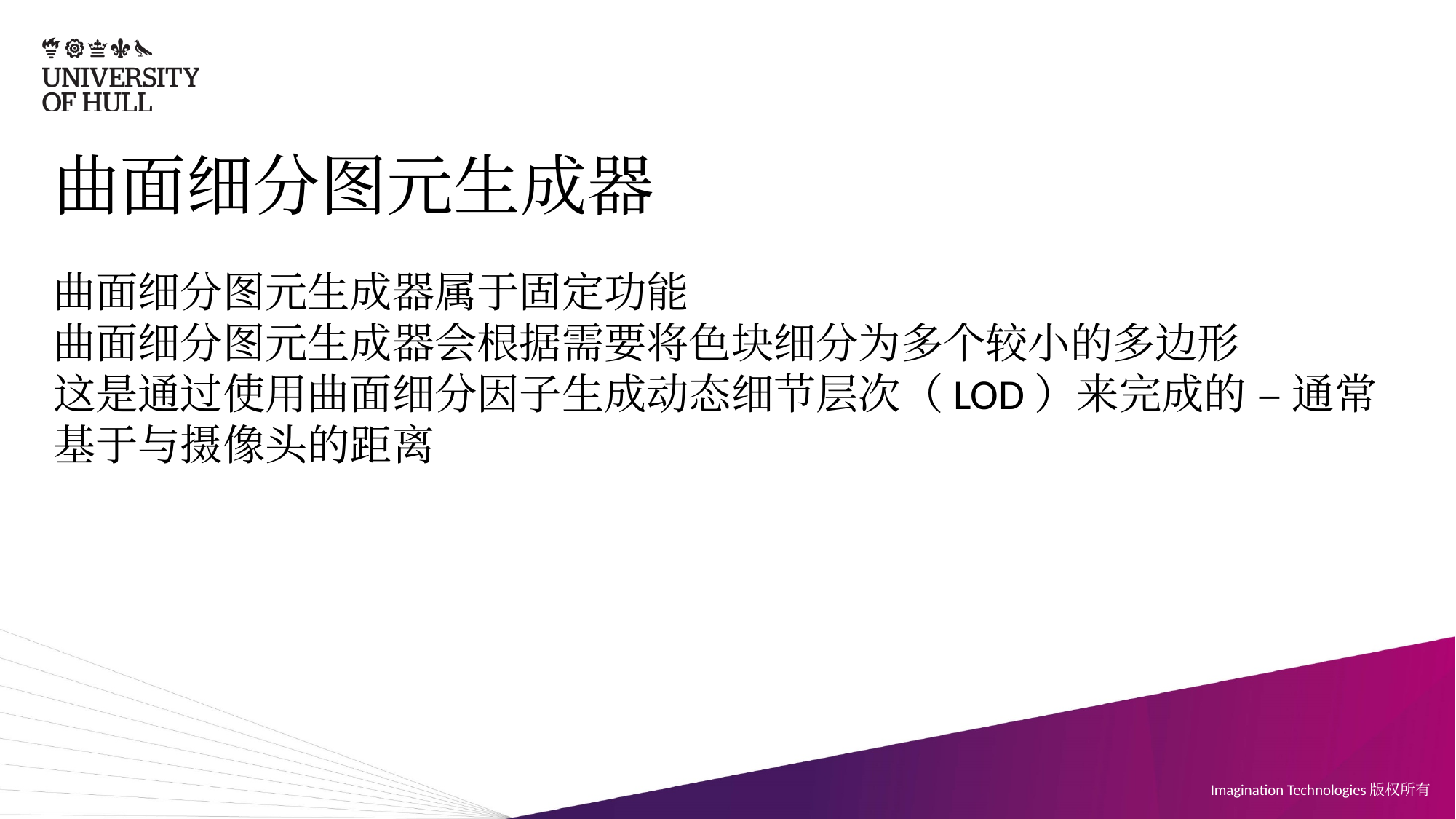

# 曲面细分图元生成器
曲面细分图元生成器属于固定功能
曲面细分图元生成器会根据需要将色块细分为多个较小的多边形
这是通过使用曲面细分因子生成动态细节层次（LOD）来完成的 – 通常基于与摄像头的距离